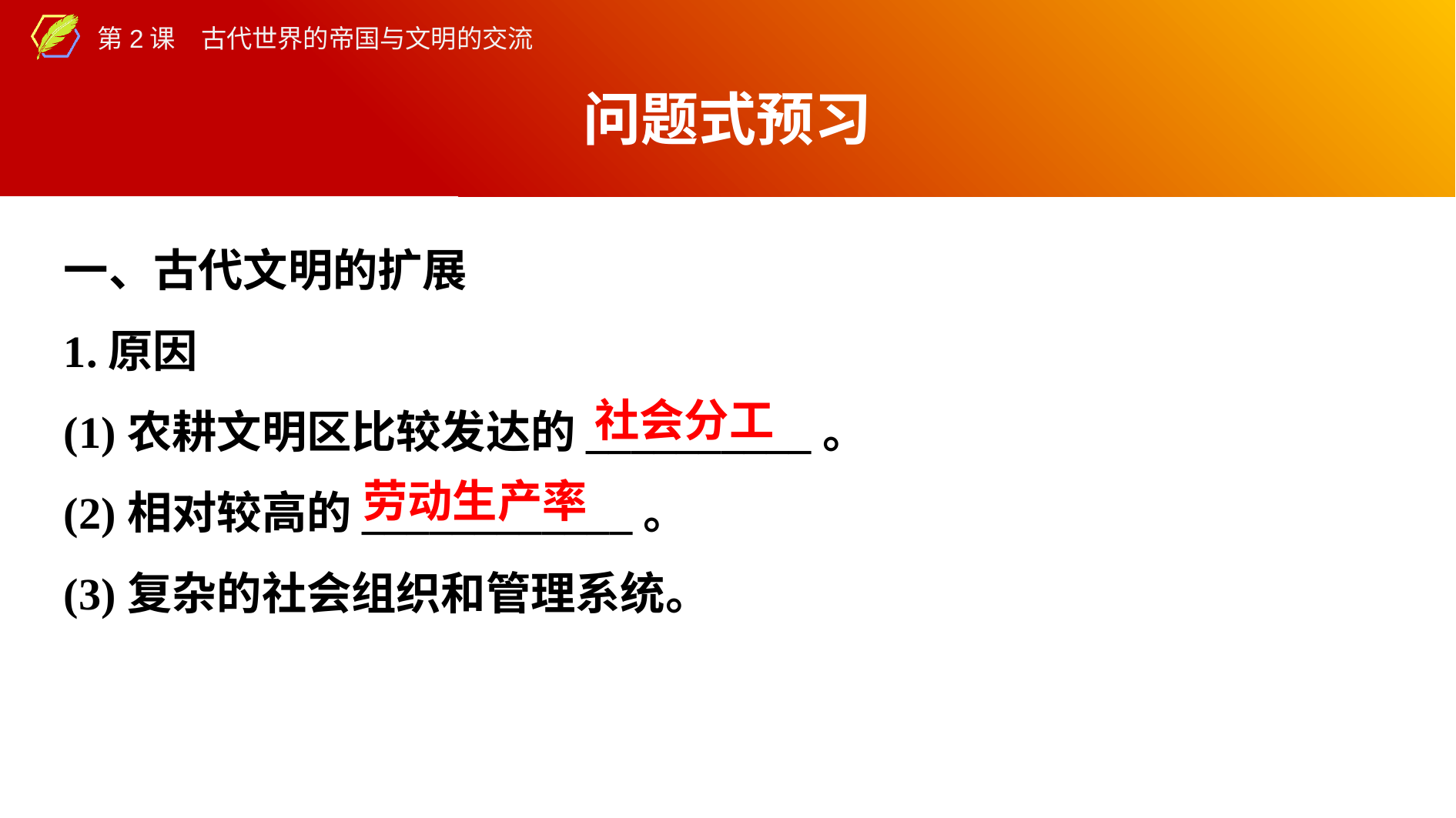

问题式预习
一、古代文明的扩展
1.原因
(1)农耕文明区比较发达的__________。
(2)相对较高的____________。
(3)复杂的社会组织和管理系统。
社会分工
劳动生产率